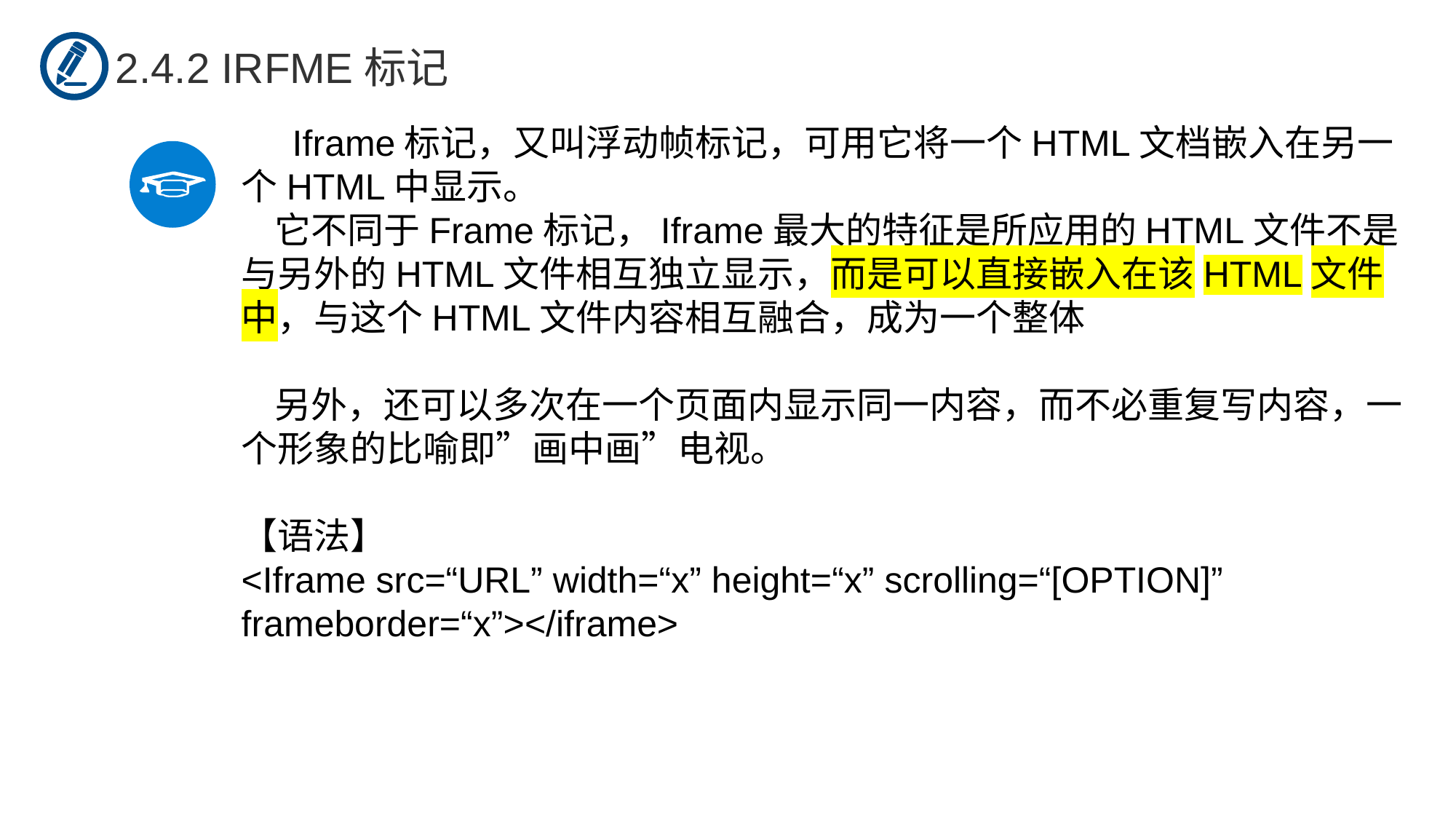

2.4.2 IRFME标记
     Iframe标记，又叫浮动帧标记，可用它将一个HTML文档嵌入在另一个HTML中显示。
   它不同于Frame标记，Iframe最大的特征是所应用的HTML文件不是与另外的HTML文件相互独立显示，而是可以直接嵌入在该HTML文件中，与这个HTML文件内容相互融合，成为一个整体

   另外，还可以多次在一个页面内显示同一内容，而不必重复写内容，一个形象的比喻即”画中画”电视。

【语法】
<Iframe src=“URL” width=“x” height=“x” scrolling=“[OPTION]” frameborder=“x”></iframe>